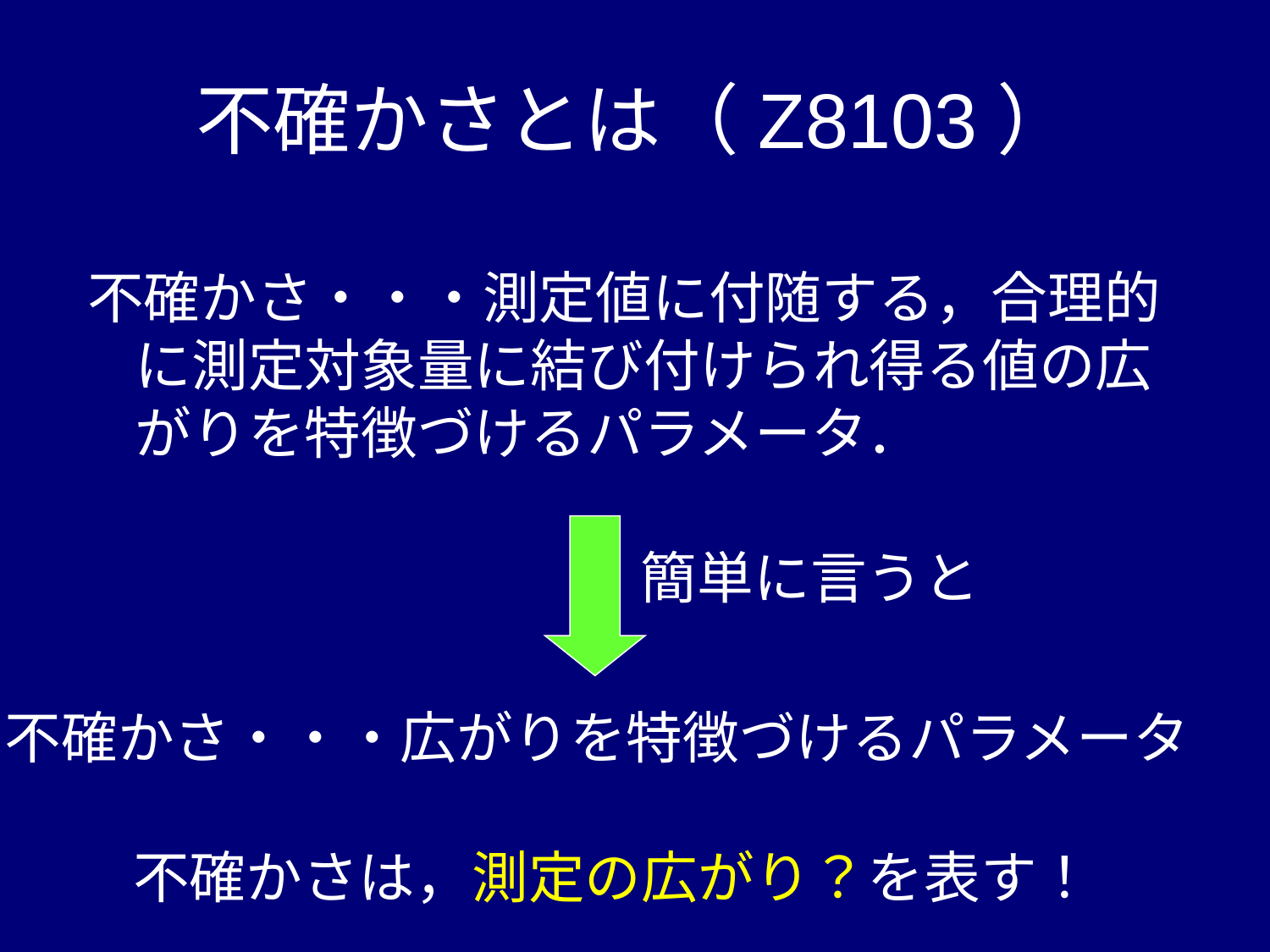

不確かさとは（Z8103）
不確かさ・・・測定値に付随する，合理的に測定対象量に結び付けられ得る値の広がりを特徴づけるパラメータ．

簡単に言うと
不確かさ・・・広がりを特徴づけるパラメータ
不確かさは，測定の広がり？を表す！